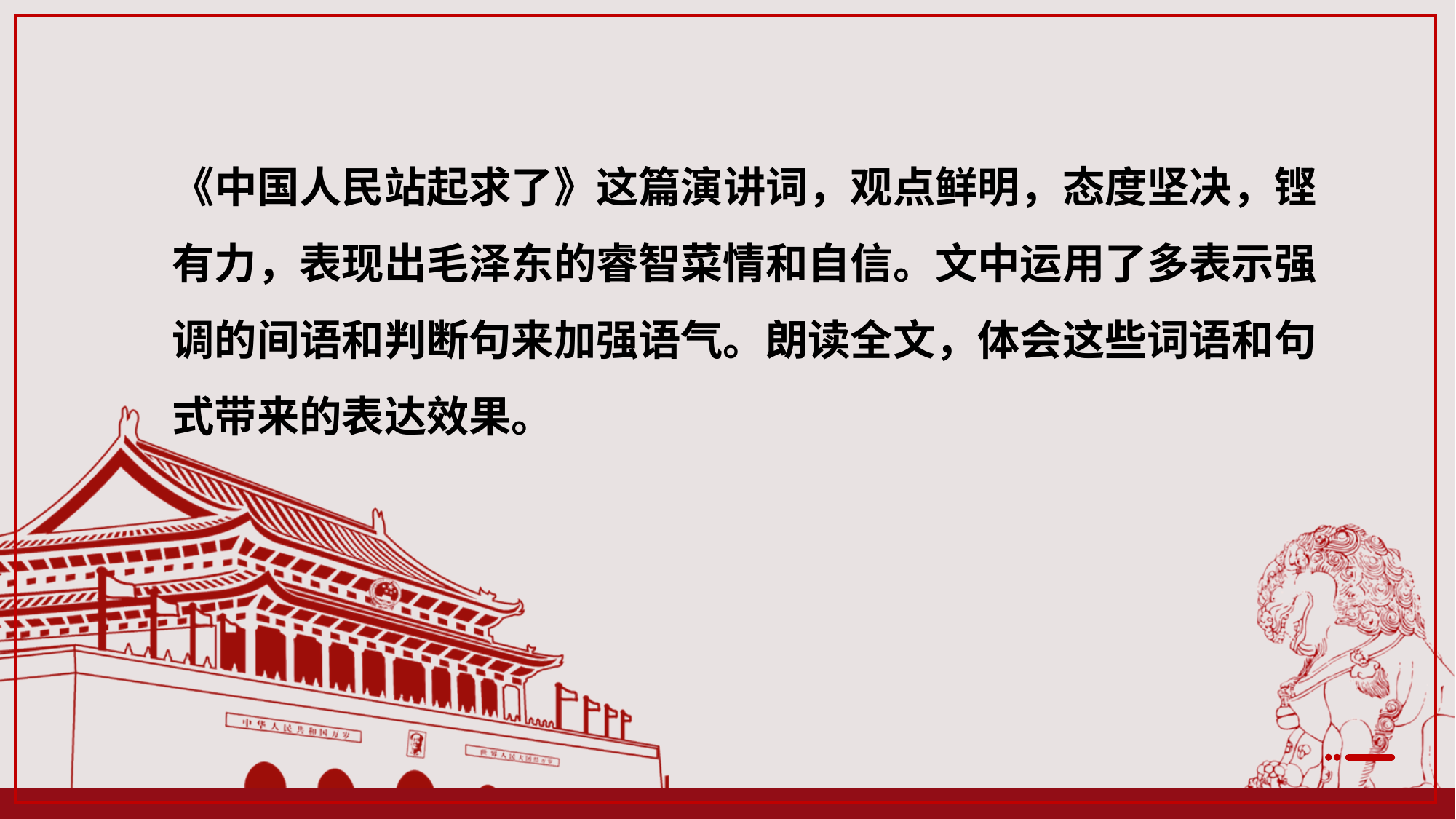

《中国人民站起求了》这篇演讲词，观点鲜明，态度坚决，铿有力，表现出毛泽东的睿智菜情和自信。文中运用了多表示强调的间语和判断句来加强语气。朗读全文，体会这些词语和句式带来的表达效果。